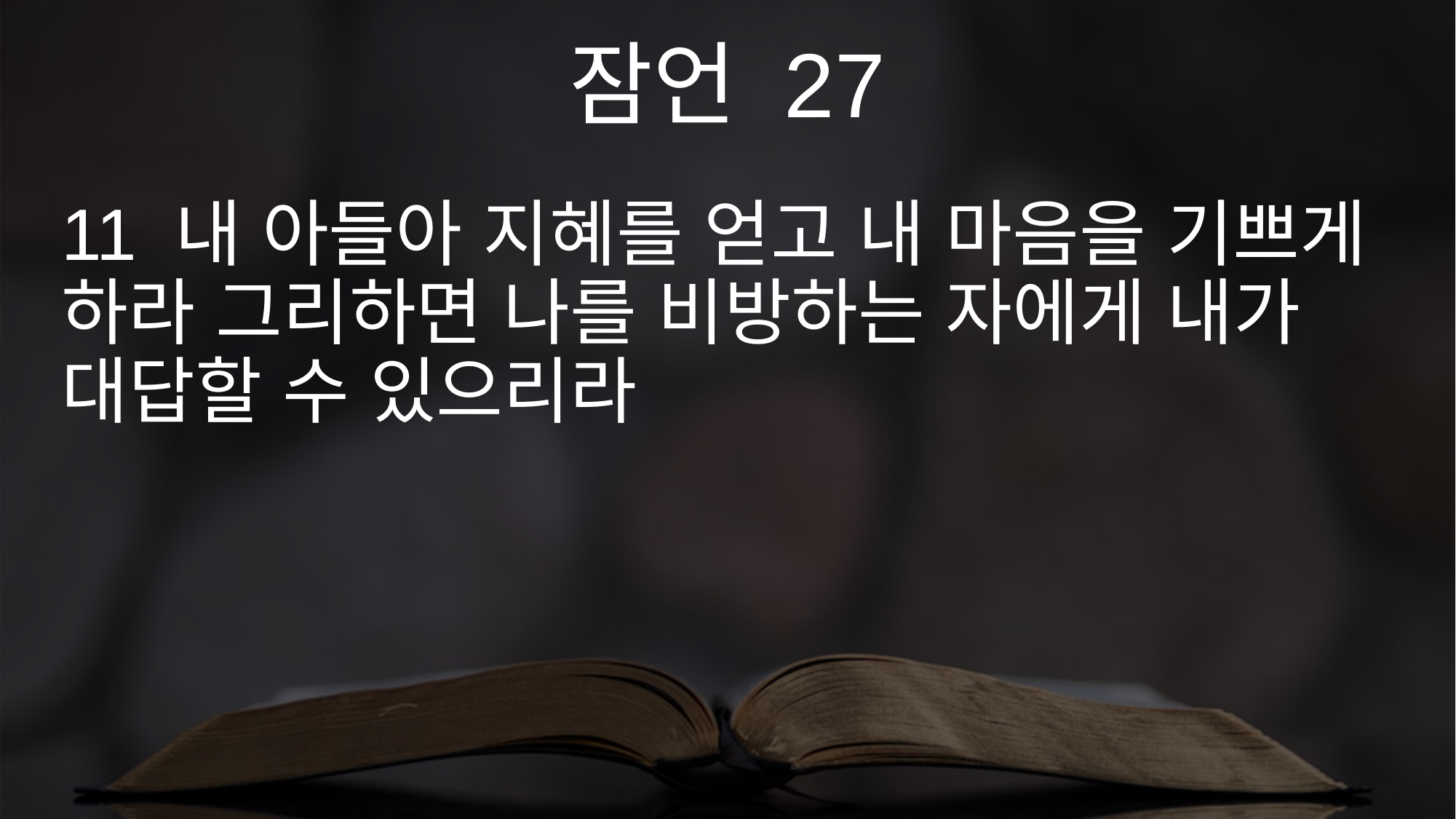

잠언 27
11 내 아들아 지혜를 얻고 내 마음을 기쁘게 하라 그리하면 나를 비방하는 자에게 내가 대답할 수 있으리라